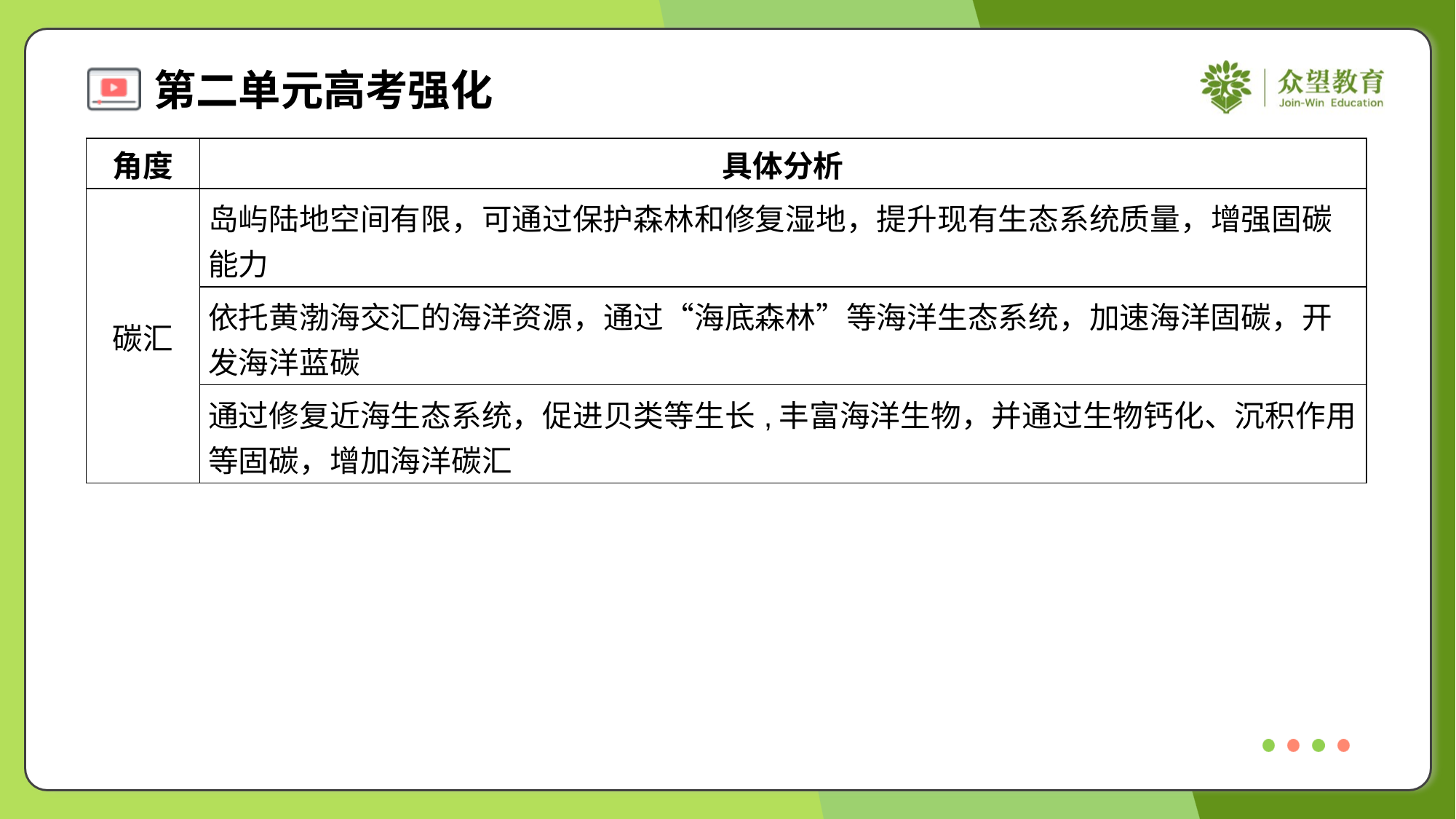

| 角度 | 具体分析 |
| --- | --- |
| 碳汇 | 岛屿陆地空间有限，可通过保护森林和修复湿地，提升现有生态系统质量，增强固碳 能力 |
|  | 依托黄渤海交汇的海洋资源，通过“海底森林”等海洋生态系统，加速海洋固碳，开 发海洋蓝碳 |
|  | 通过修复近海生态系统，促进贝类等生长,丰富海洋生物，并通过生物钙化、沉积作用 等固碳，增加海洋碳汇 |